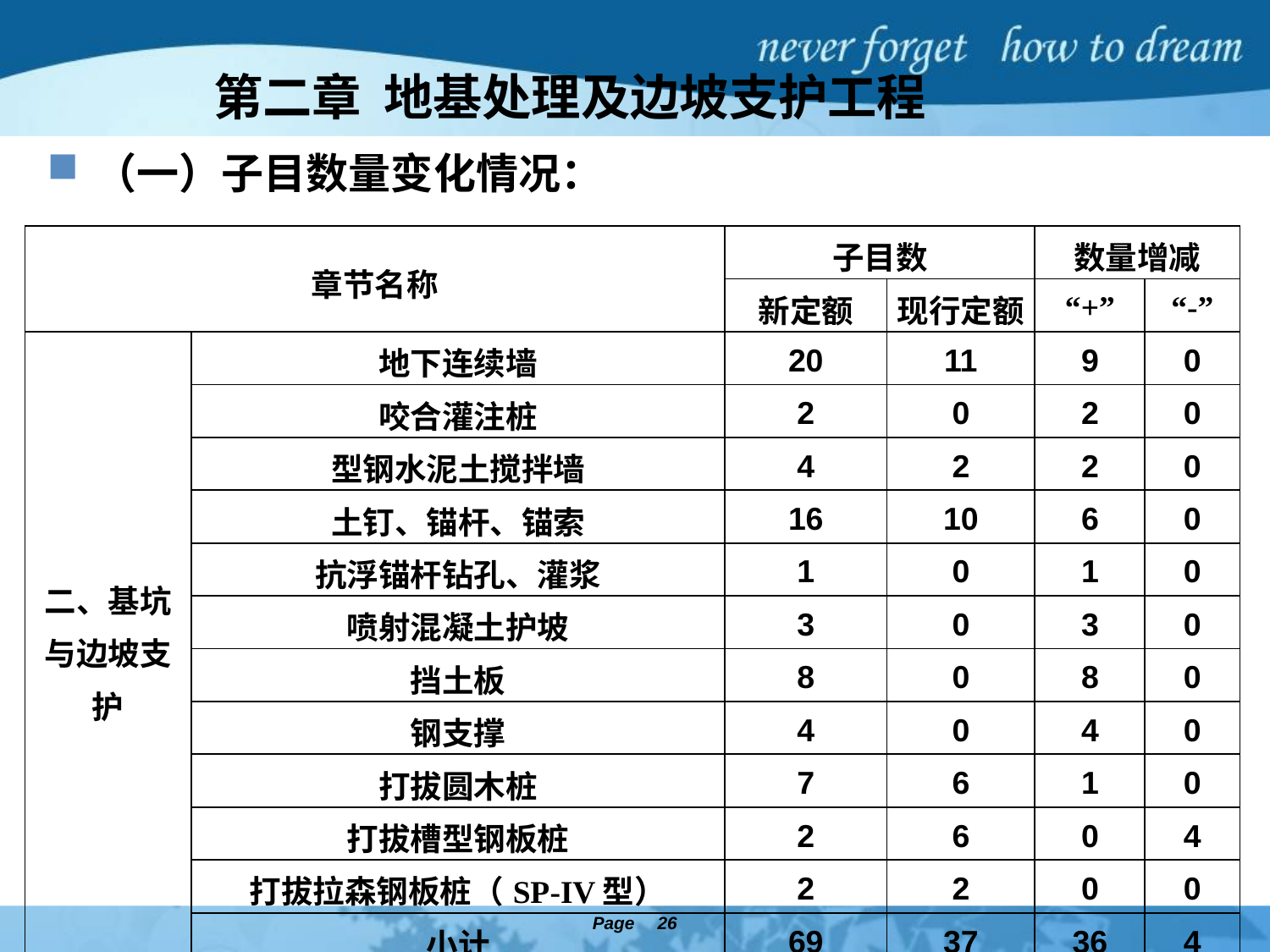

# 第二章  地基处理及边坡支护工程
（一）子目数量变化情况：
| 章节名称 |  | 子目数 |  | 数量增减 |  |
| --- | --- | --- | --- | --- | --- |
|  |  | 新定额 | 现行定额 | “+” | “-” |
| 二、基坑与边坡支护 | 地下连续墙 | 20 | 11 | 9 | 0 |
|  | 咬合灌注桩 | 2 | 0 | 2 | 0 |
|  | 型钢水泥土搅拌墙 | 4 | 2 | 2 | 0 |
|  | 土钉、锚杆、锚索 | 16 | 10 | 6 | 0 |
|  | 抗浮锚杆钻孔、灌浆 | 1 | 0 | 1 | 0 |
|  | 喷射混凝土护坡 | 3 | 0 | 3 | 0 |
|  | 挡土板 | 8 | 0 | 8 | 0 |
|  | 钢支撑 | 4 | 0 | 4 | 0 |
|  | 打拔圆木桩 | 7 | 6 | 1 | 0 |
|  | 打拔槽型钢板桩 | 2 | 6 | 0 | 4 |
|  | 打拔拉森钢板桩（SP-IV型） | 2 | 2 | 0 | 0 |
|  | 小计 | 69 | 37 | 36 | 4 |
| 合 计 |  | 146 | 53 | 105 | 12 |